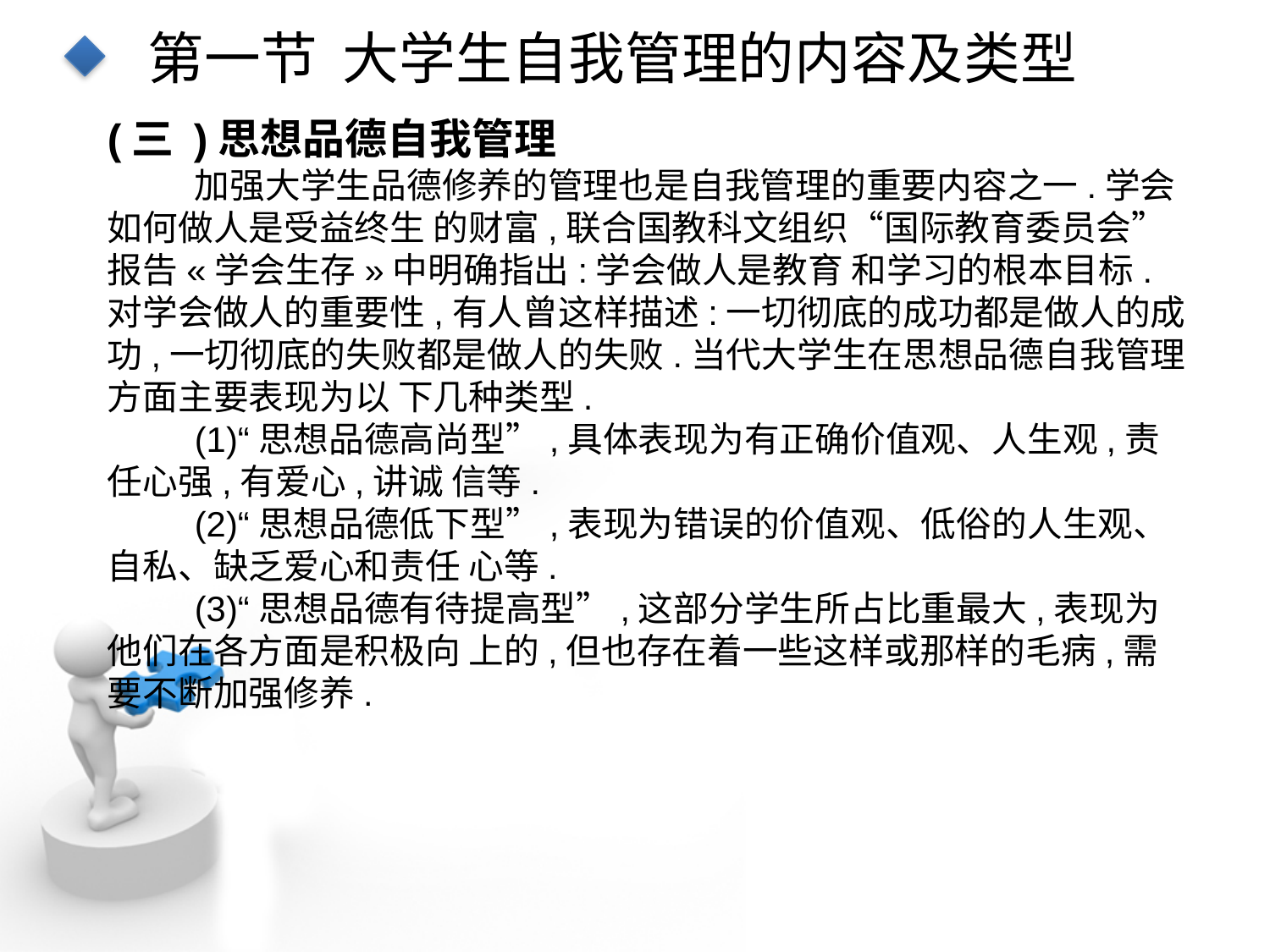

第一节  大学生自我管理的内容及类型

(三 )思想品德自我管理
加强大学生品德修养的管理也是自我管理的重要内容之一.学会如何做人是受益终生 的财富,联合国教科文组织“国际教育委员会”报告«学会生存»中明确指出:学会做人是教育 和学习的根本目标.对学会做人的重要性,有人曾这样描述:一切彻底的成功都是做人的成 功,一切彻底的失败都是做人的失败.当代大学生在思想品德自我管理方面主要表现为以 下几种类型.
(1)“思想品德高尚型”,具体表现为有正确价值观、人生观,责任心强,有爱心,讲诚 信等.
(2)“思想品德低下型”,表现为错误的价值观、低俗的人生观、自私、缺乏爱心和责任 心等.
(3)“思想品德有待提高型”,这部分学生所占比重最大,表现为他们在各方面是积极向 上的,但也存在着一些这样或那样的毛病,需要不断加强修养.

点击添加文本
点击添加文本
点击添加文本
点击添加文本